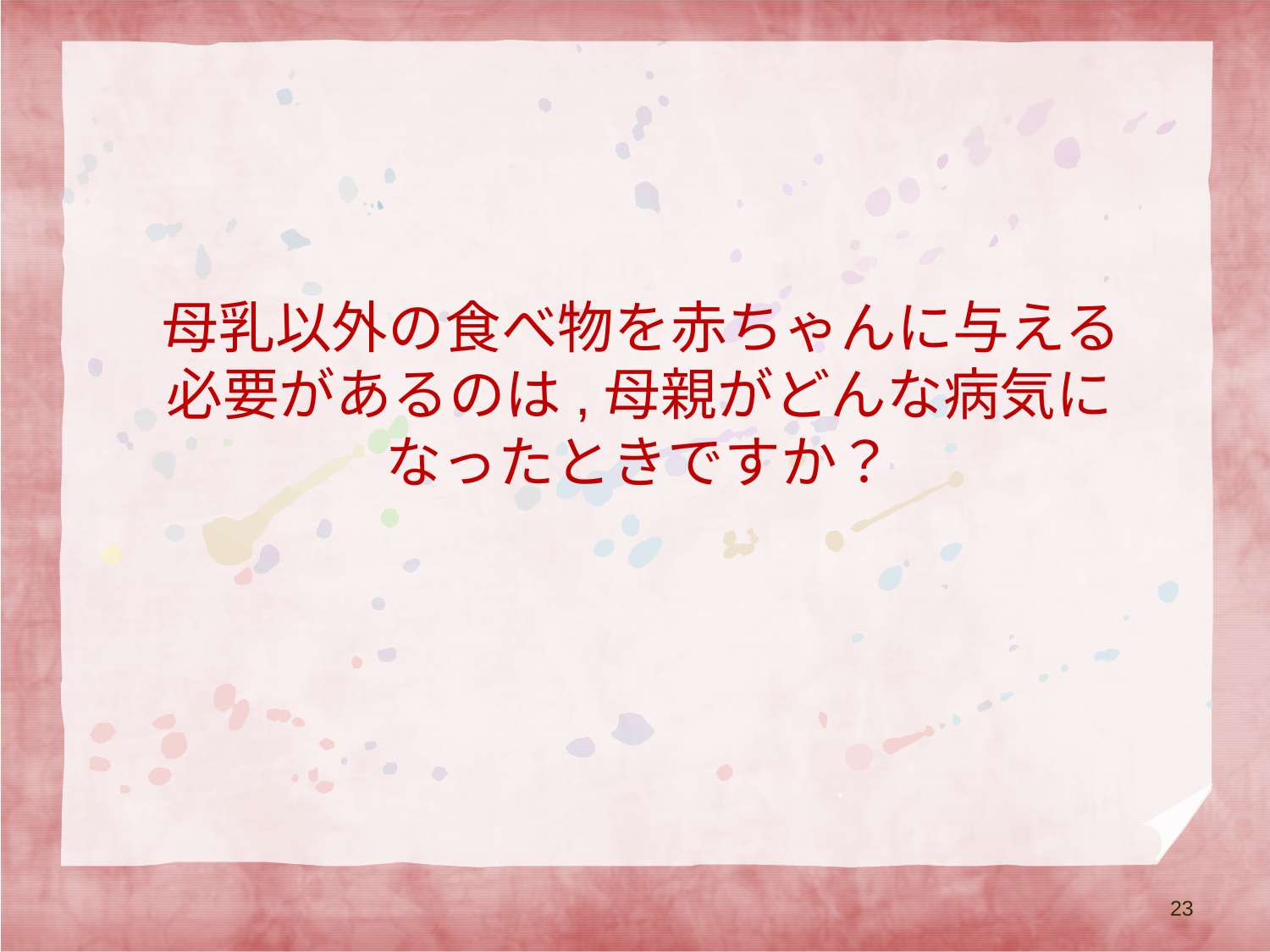

母乳以外の食べ物を赤ちゃんに与える必要があるのは,母親がどんな病気になったときですか？
23